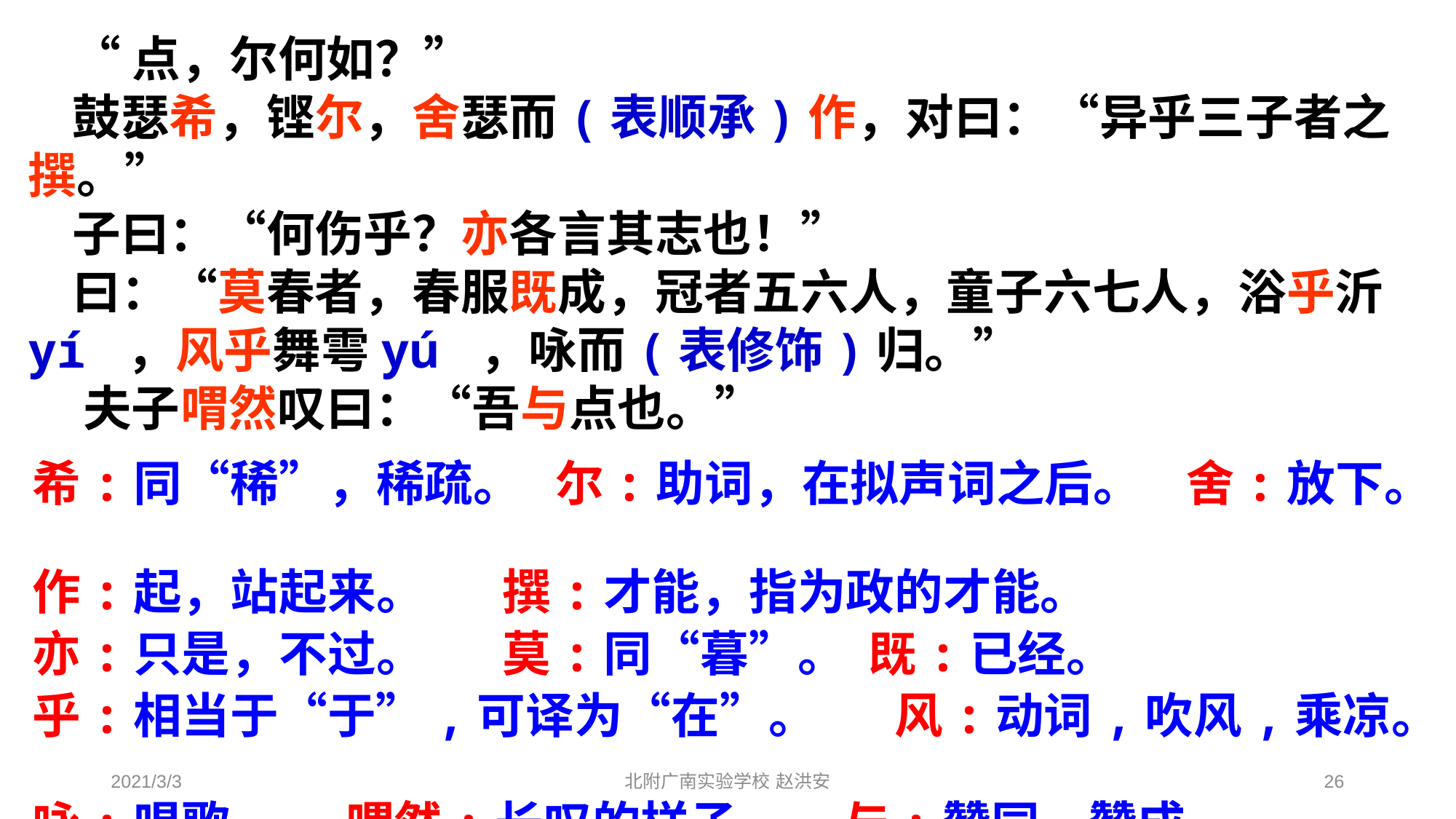

“点，尔何如？”
    鼓瑟希，铿尔，舍瑟而(表顺承)作，对曰：“异乎三子者之撰。”
    子曰：“何伤乎？亦各言其志也！”
    曰：“莫春者，春服既成，冠者五六人，童子六七人，浴乎沂yí ，风乎舞雩yú ，咏而(表修饰)归。”
     夫子喟然叹曰：“吾与点也。”
希:同“稀”，稀疏。   尔:助词，在拟声词之后。    舍:放下。
作:起，站起来。       撰:才能，指为政的才能。
亦:只是，不过。       莫:同“暮”。  既:已经。
乎:相当于“于”,可译为“在”。       风:动词,吹风,乘凉。
咏:唱歌。      喟然:长叹的样子。     与:赞同、赞成。
2021/3/3
北附广南实验学校 赵洪安
26